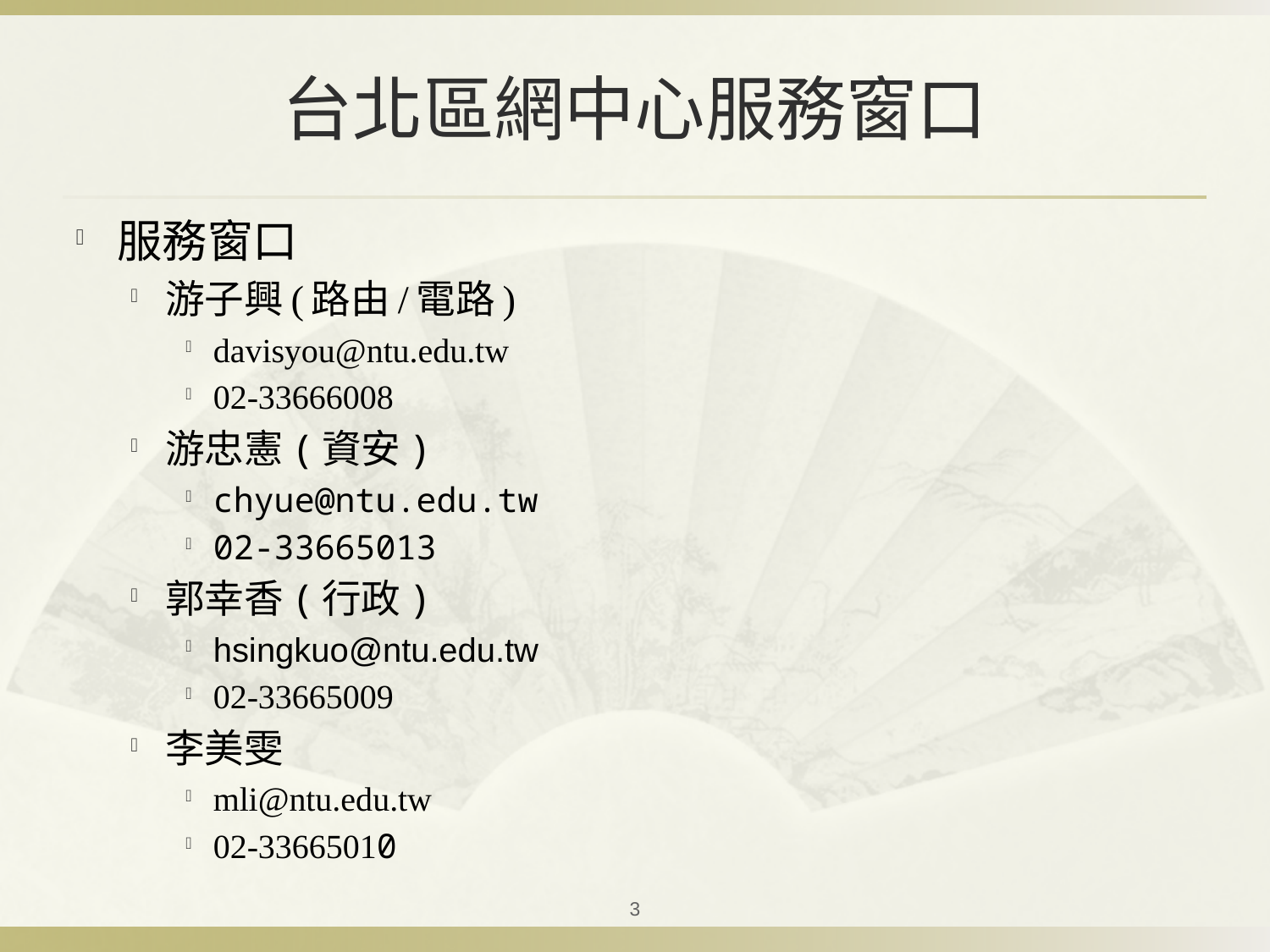

# 台北區網中心服務窗口
服務窗口
游子興(路由/電路)
davisyou@ntu.edu.tw
02-33666008
游忠憲(資安)
chyue@ntu.edu.tw
02-33665013
郭幸香(行政)
hsingkuo@ntu.edu.tw
02-33665009
李美雯
mli@ntu.edu.tw
02-33665010
3